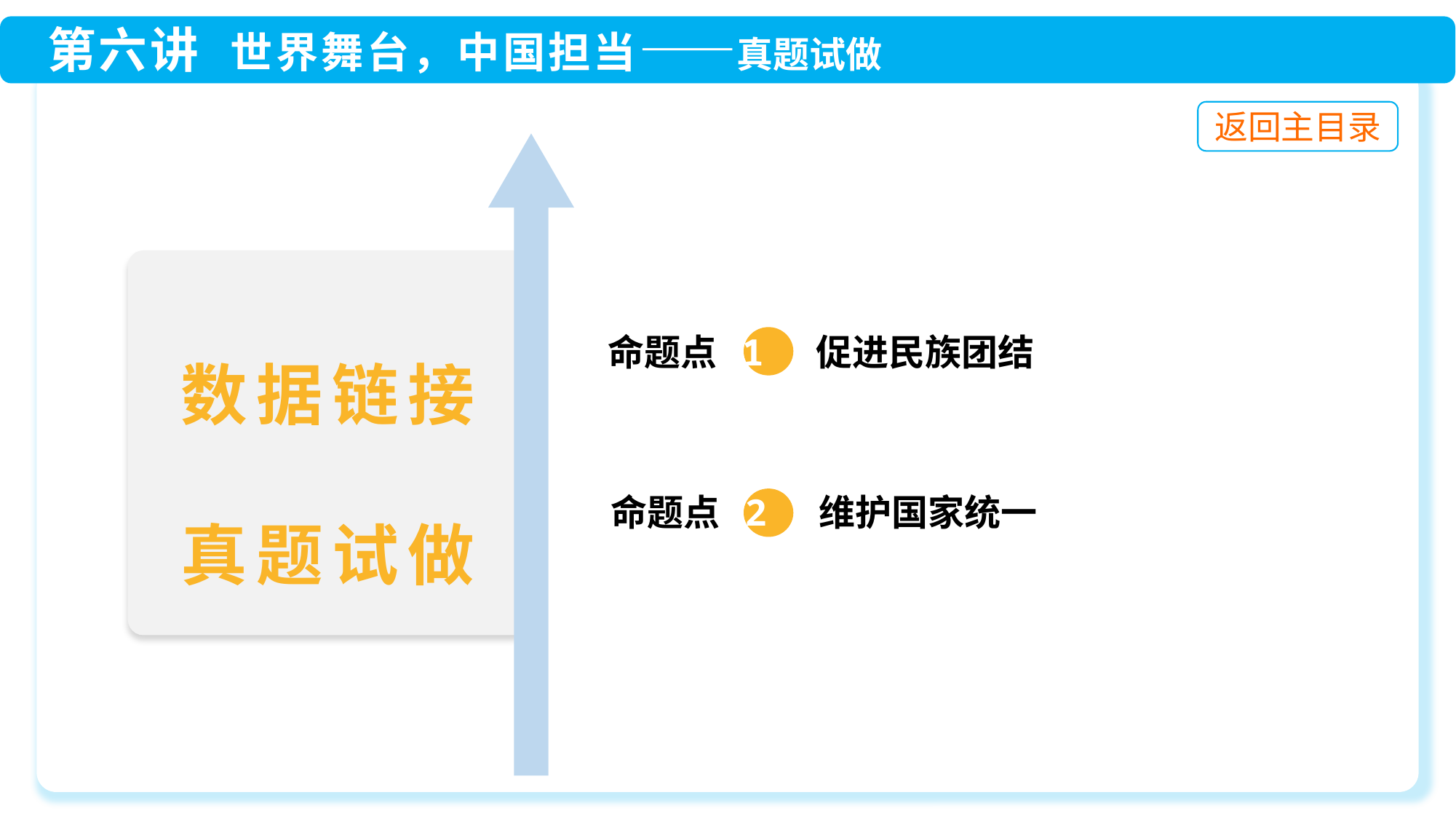

命题点  1  促进民族团结

数据链接
真题试做
命题点  2  维护国家统一